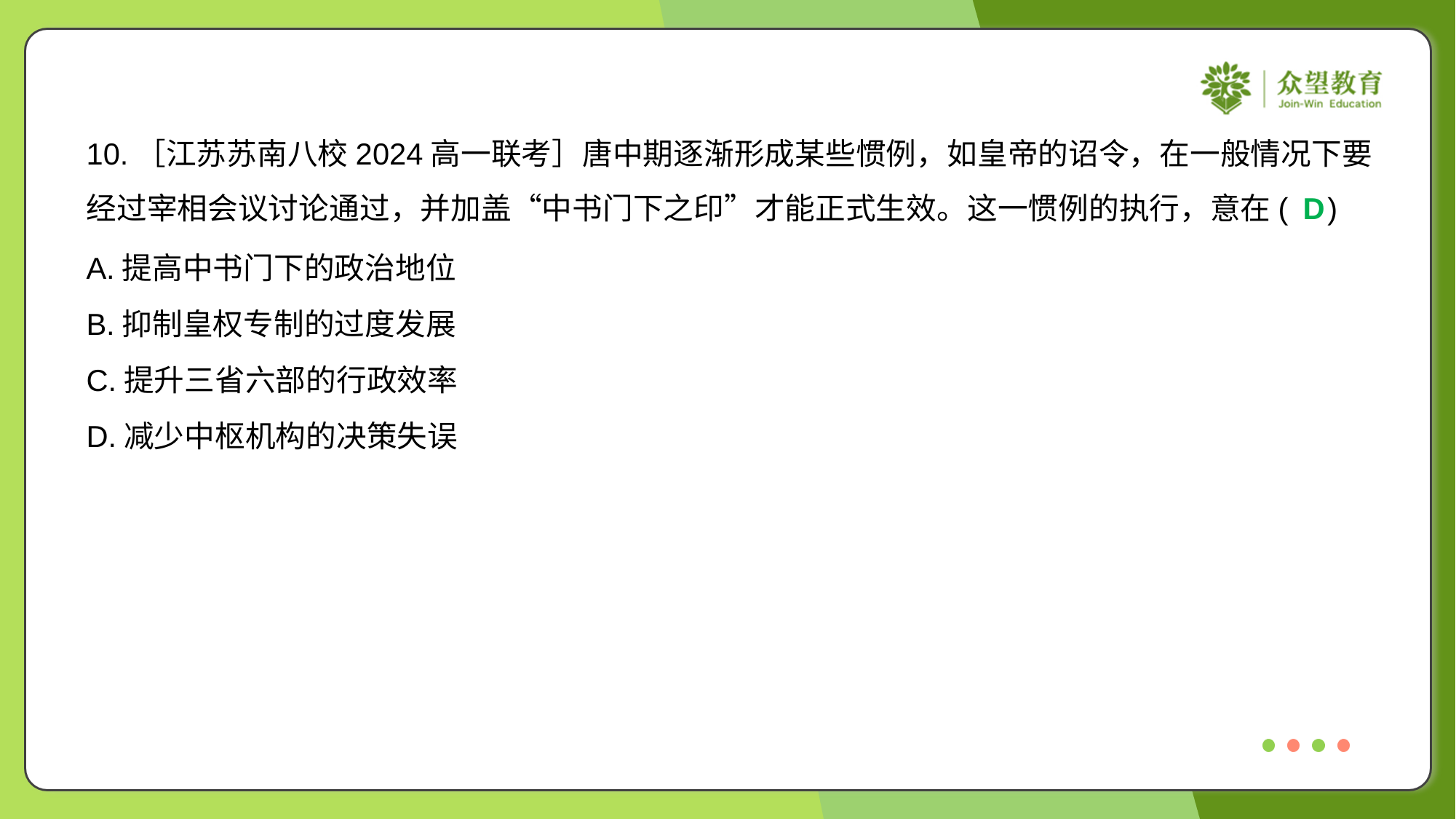

10.［江苏苏南八校2024高一联考］唐中期逐渐形成某些惯例，如皇帝的诏令，在一般情况下要
经过宰相会议讨论通过，并加盖“中书门下之印”才能正式生效。这一惯例的执行，意在(     )
D
A.提高中书门下的政治地位
B.抑制皇权专制的过度发展
C.提升三省六部的行政效率
D.减少中枢机构的决策失误